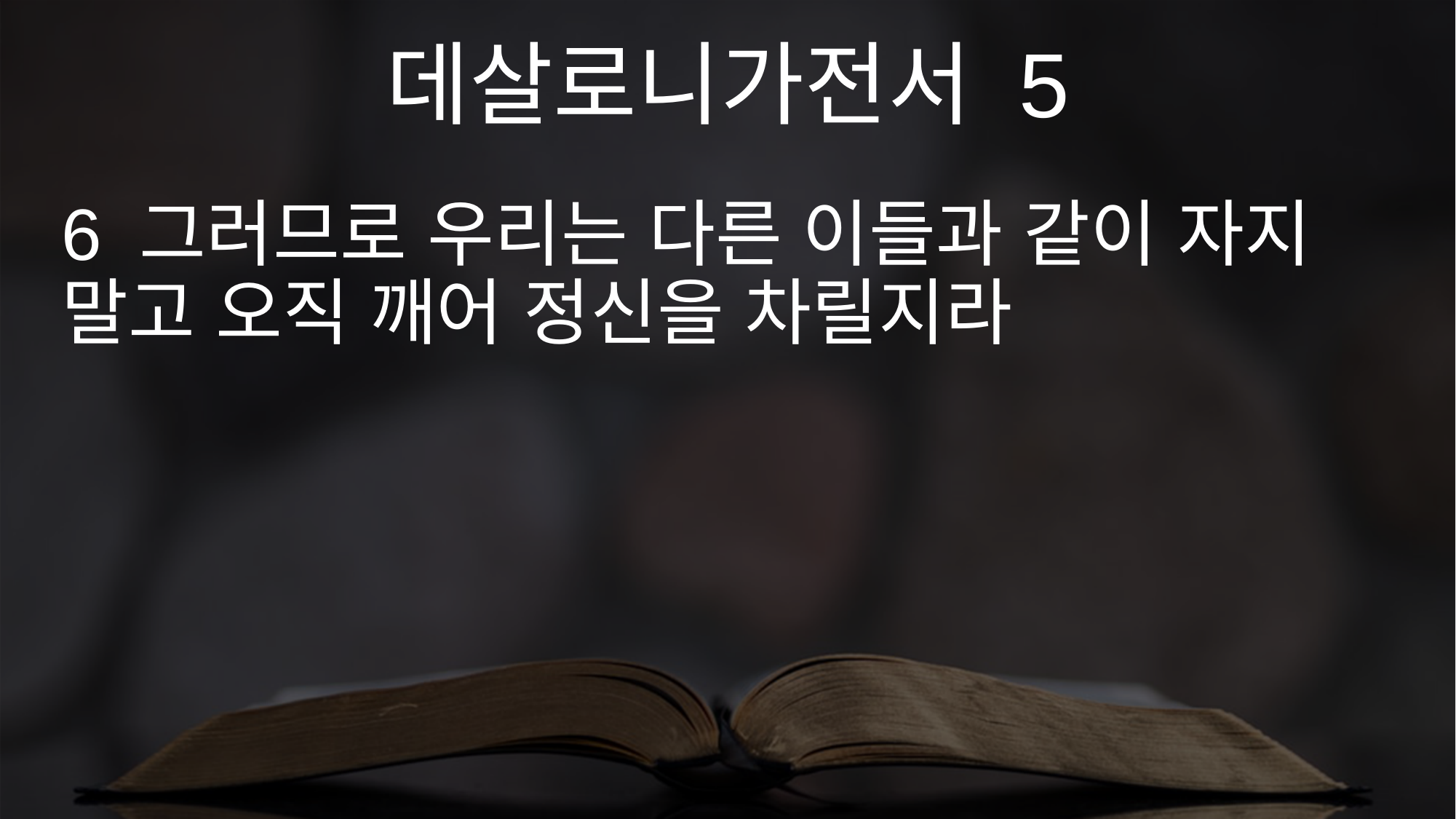

데살로니가전서 5
6 그러므로 우리는 다른 이들과 같이 자지 말고 오직 깨어 정신을 차릴지라